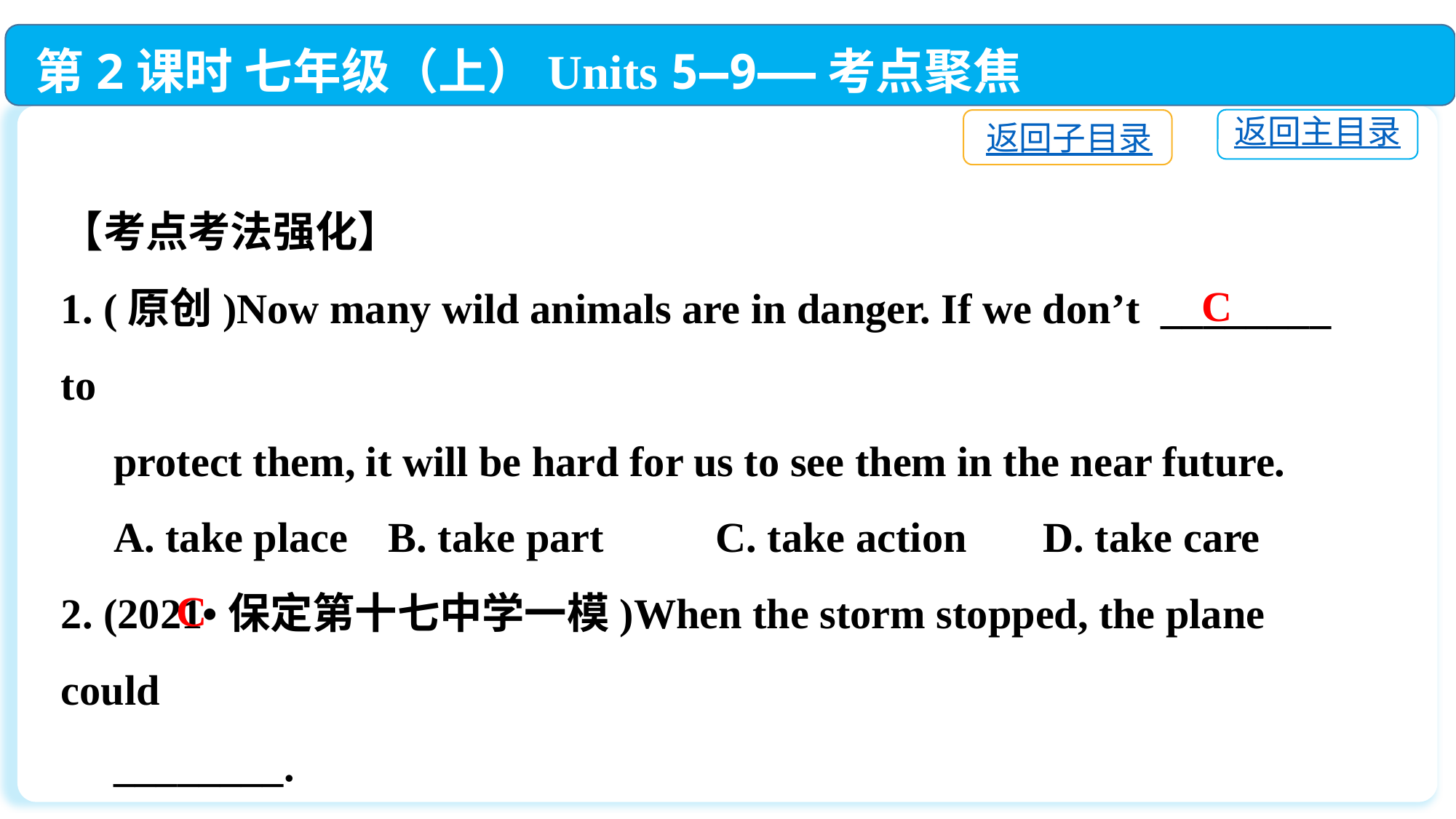

第2课时 七年级（上）Units 5—9——考点聚焦

返回主目录

返回子目录
【考点考法强化】
1. (原创)Now many wild animals are in danger. If we don’t  ________ to
     protect them, it will be hard for us to see them in the near future.
     A. take place 	B. take part    	C. take action	D. take care
2. (2021•保定第十七中学一模)When the storm stopped, the plane could
     ________.
   A. turn off	B. cut off		 C. take off	 	D. get off

C
C